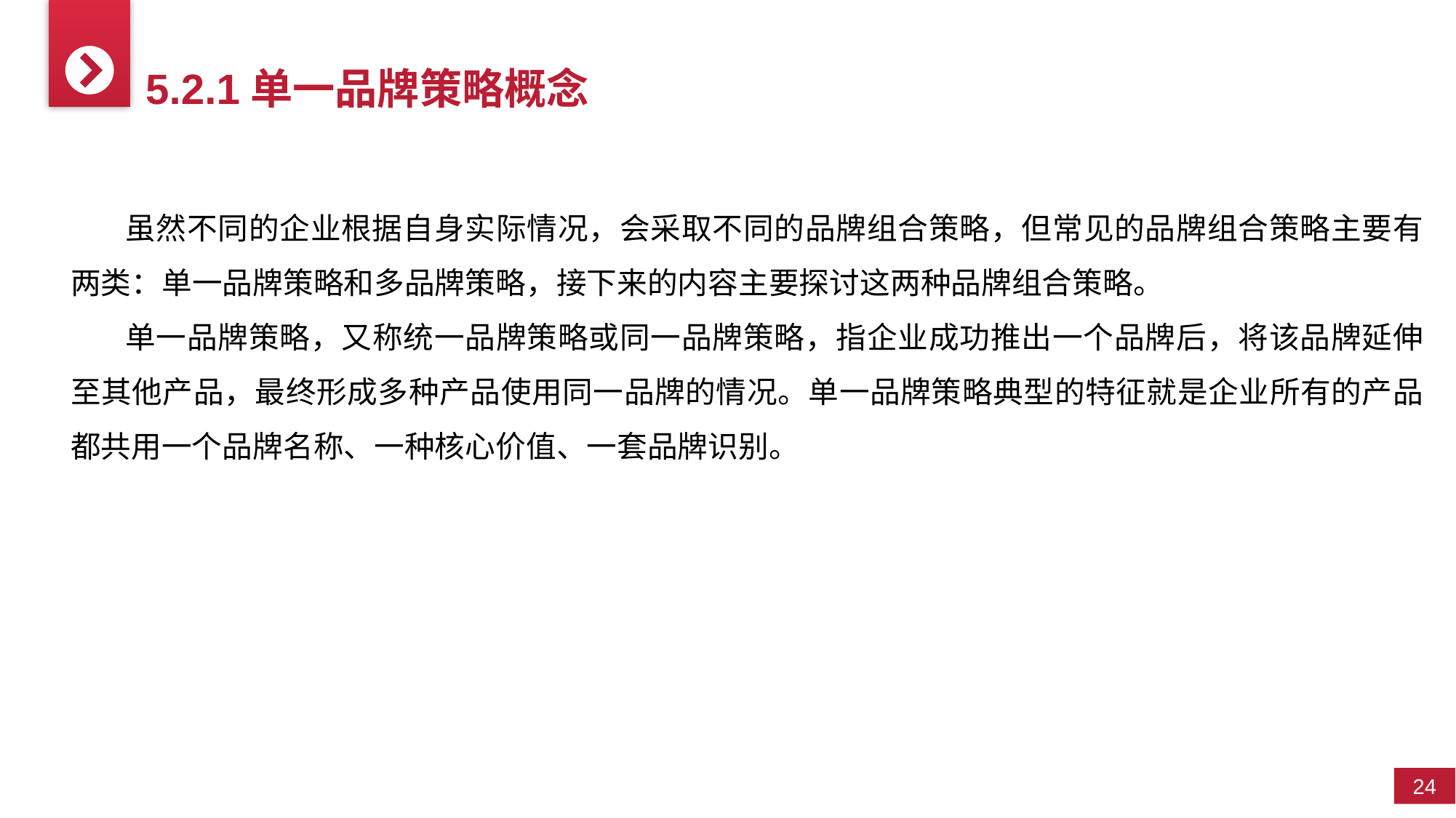

5.2.1单一品牌策略概念
虽然不同的企业根据自身实际情况，会采取不同的品牌组合策略，但常见的品牌组合策略主要有两类：单一品牌策略和多品牌策略，接下来的内容主要探讨这两种品牌组合策略。
单一品牌策略，又称统一品牌策略或同一品牌策略，指企业成功推出一个品牌后，将该品牌延伸至其他产品，最终形成多种产品使用同一品牌的情况。单一品牌策略典型的特征就是企业所有的产品都共用一个品牌名称、一种核心价值、一套品牌识别。